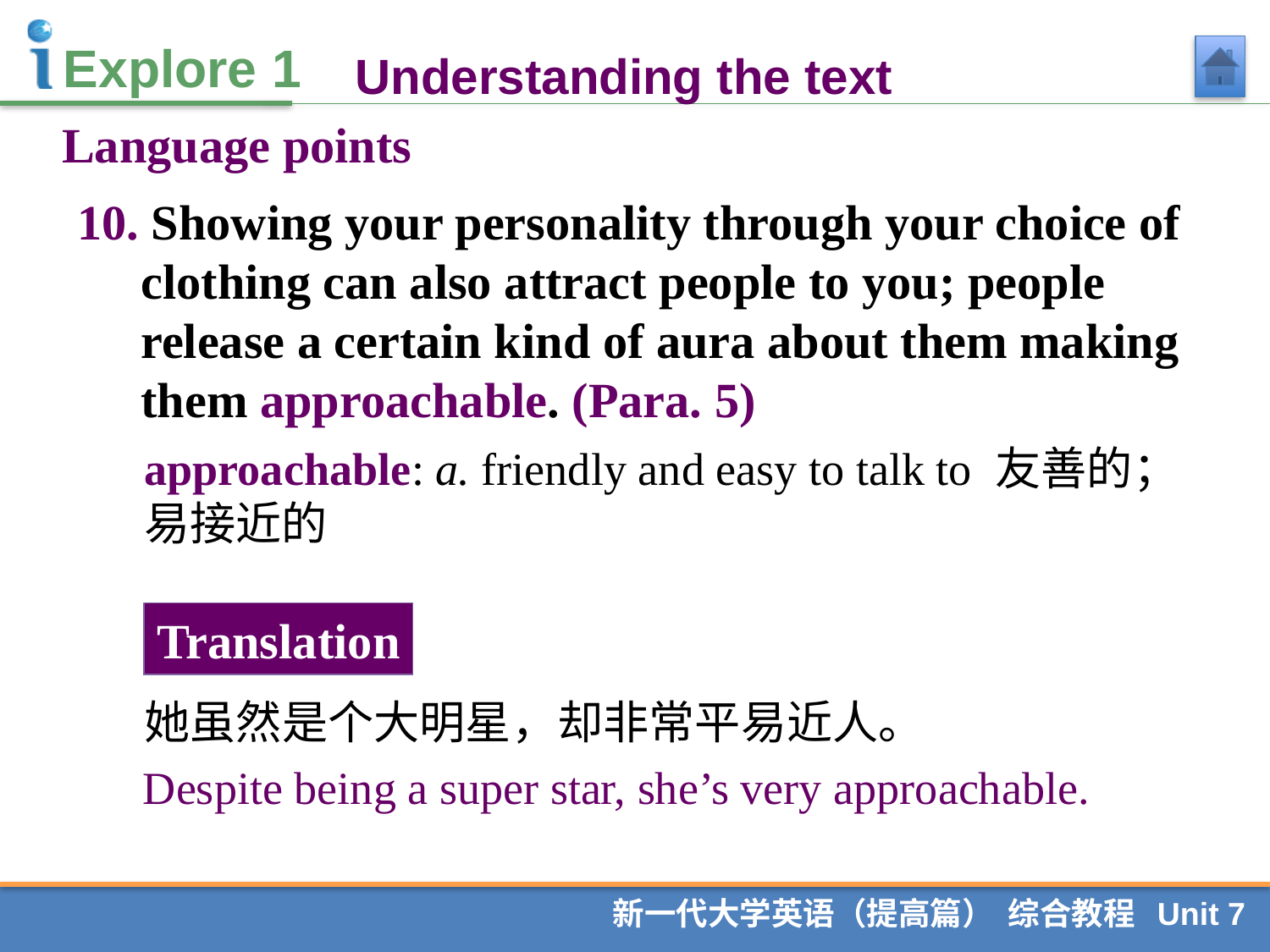

Understanding the text
Language points
10. Showing your personality through your choice of clothing can also attract people to you; people release a certain kind of aura about them making them approachable. (Para. 5)
approachable: a. friendly and easy to talk to 友善的；易接近的
Translation
她虽然是个大明星，却非常平易近人。
Despite being a super star, she’s very approachable.